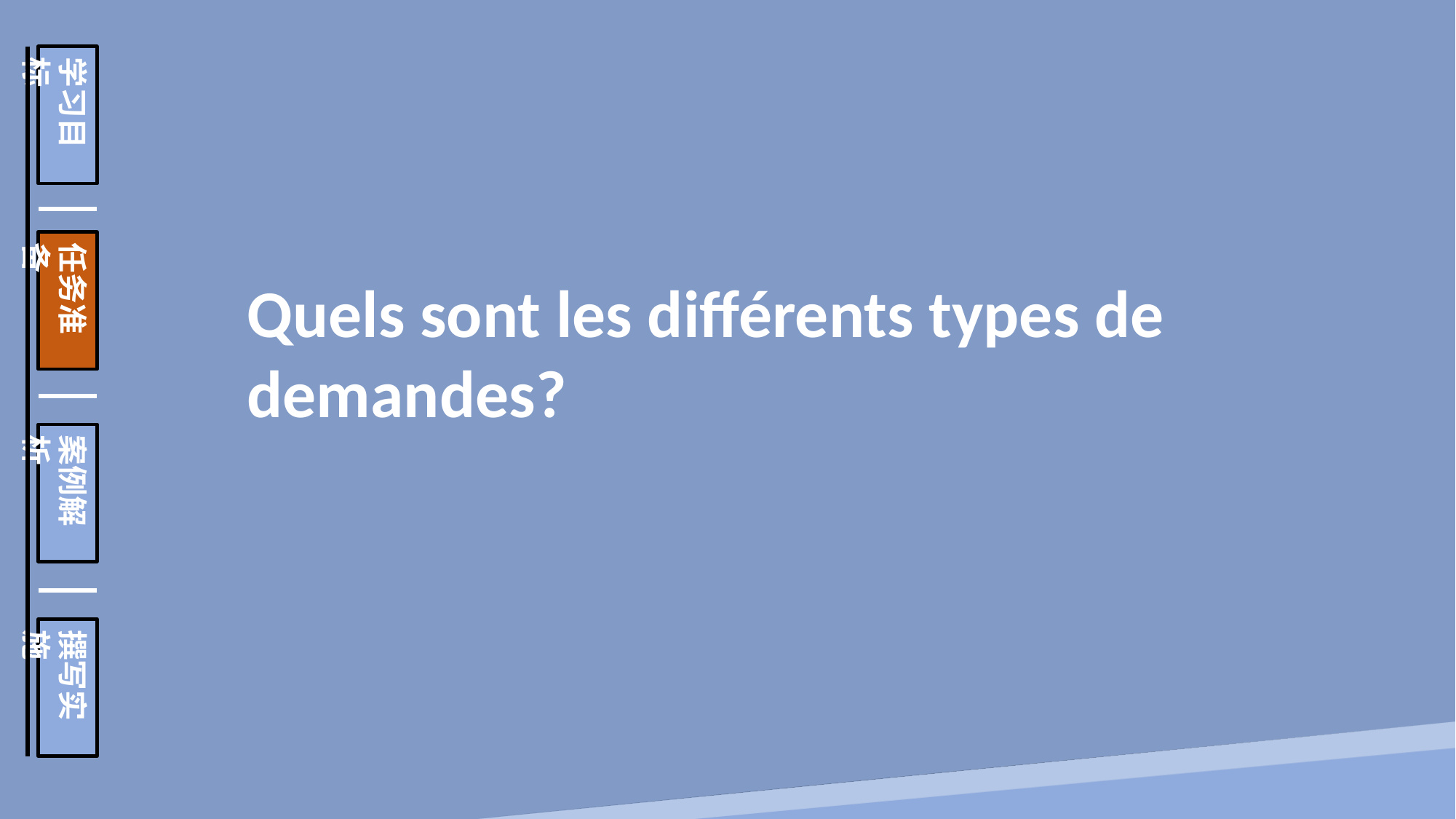

学习目标
任务准备
案例解析
撰写实施
Quels sont les différents types de demandes?